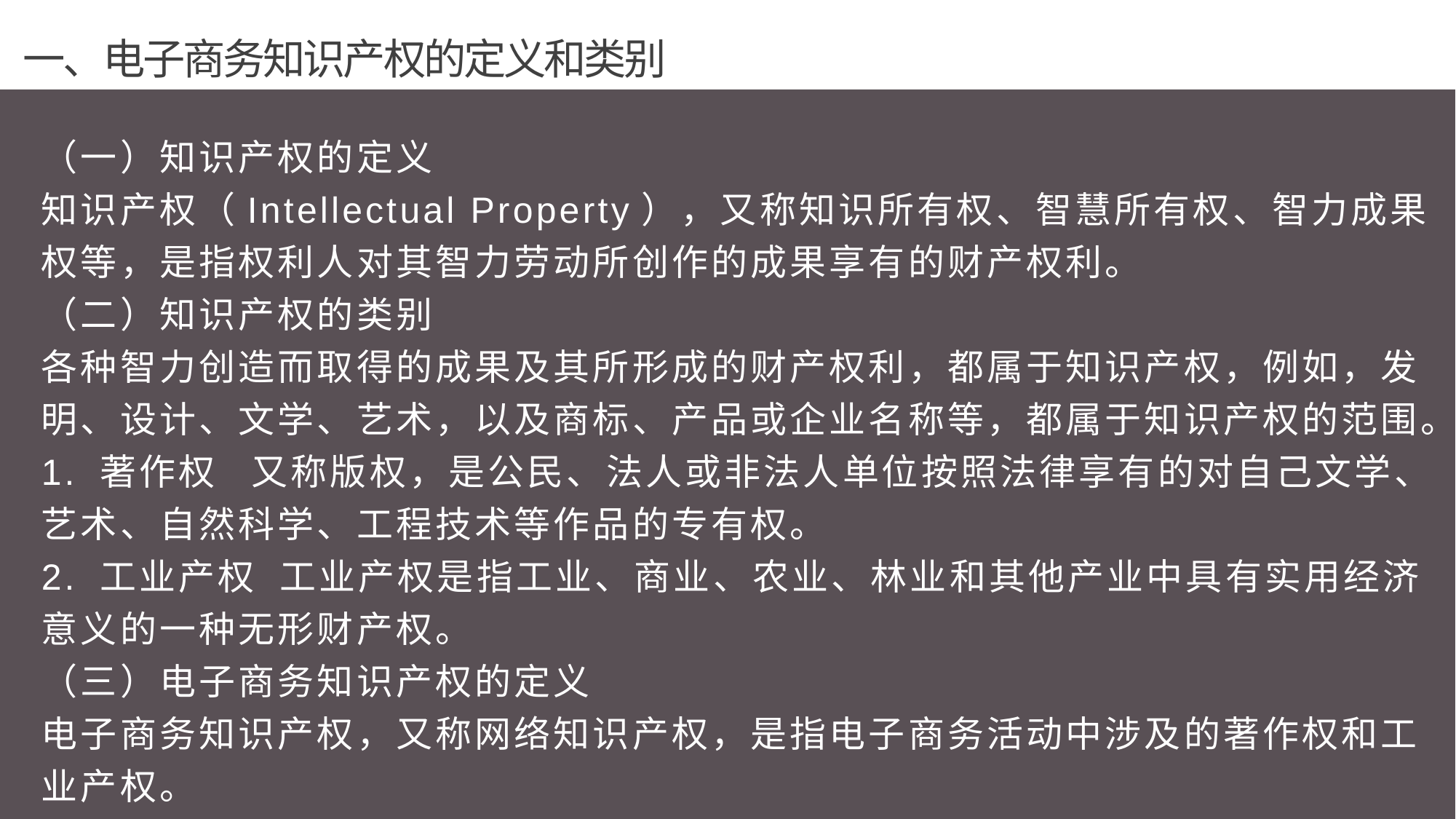

一、电子商务知识产权的定义和类别

（一）知识产权的定义
知识产权（Intellectual Property），又称知识所有权、智慧所有权、智力成果权等，是指权利人对其智力劳动所创作的成果享有的财产权利。
（二）知识产权的类别
各种智力创造而取得的成果及其所形成的财产权利，都属于知识产权，例如，发明、设计、文学、艺术，以及商标、产品或企业名称等，都属于知识产权的范围。
1. 著作权   又称版权，是公民、法人或非法人单位按照法律享有的对自己文学、艺术、自然科学、工程技术等作品的专有权。
2. 工业产权  工业产权是指工业、商业、农业、林业和其他产业中具有实用经济意义的一种无形财产权。
（三）电子商务知识产权的定义
电子商务知识产权，又称网络知识产权，是指电子商务活动中涉及的著作权和工
业产权。